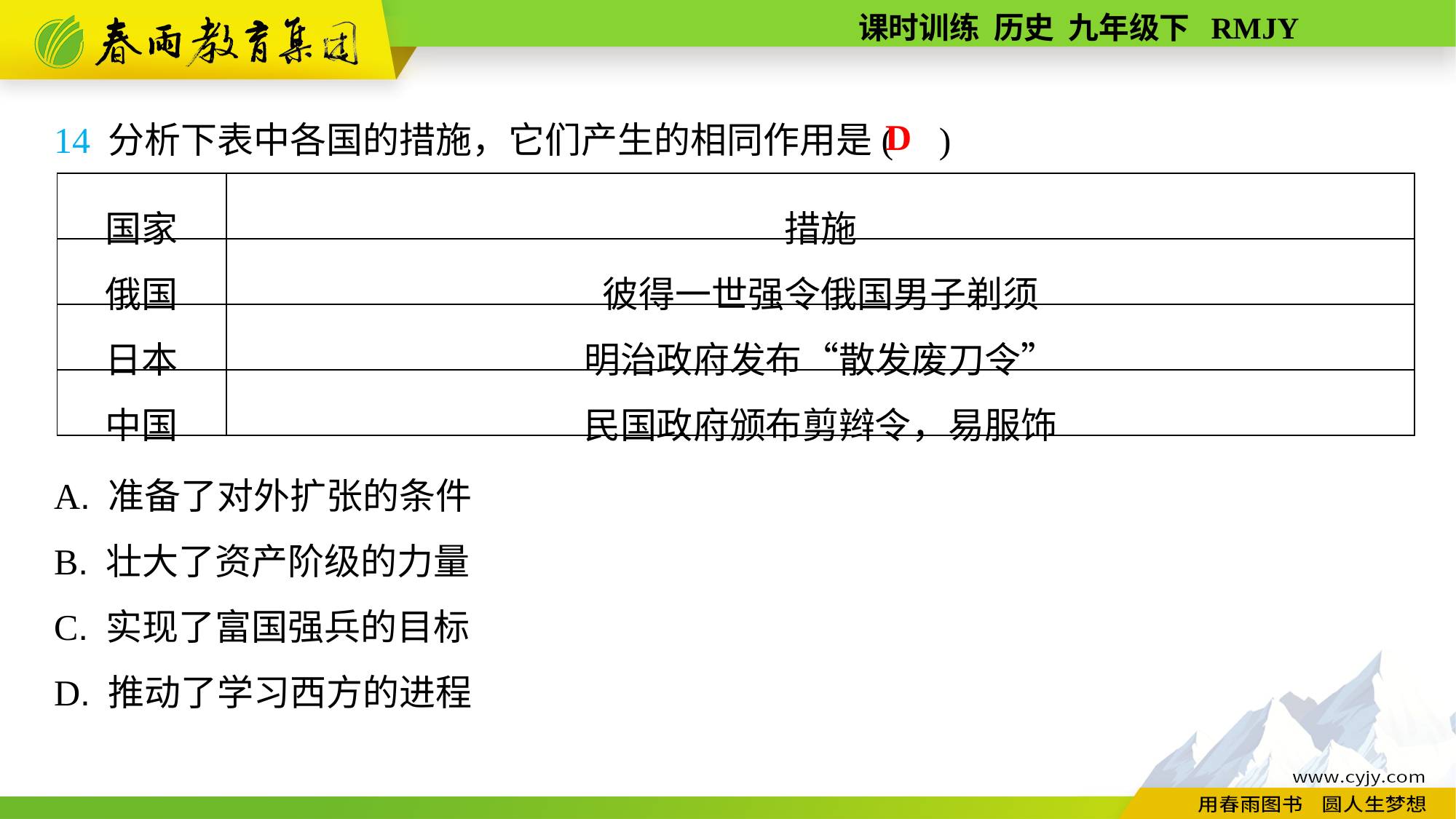

14 分析下表中各国的措施，它们产生的相同作用是(     )

A. 准备了对外扩张的条件
B. 壮大了资产阶级的力量
C. 实现了富国强兵的目标
D. 推动了学习西方的进程
D
| 国家 | 措施 |
| --- | --- |
| 俄国 | 彼得一世强令俄国男子剃须 |
| 日本 | 明治政府发布“散发废刀令” |
| 中国 | 民国政府颁布剪辫令，易服饰 |